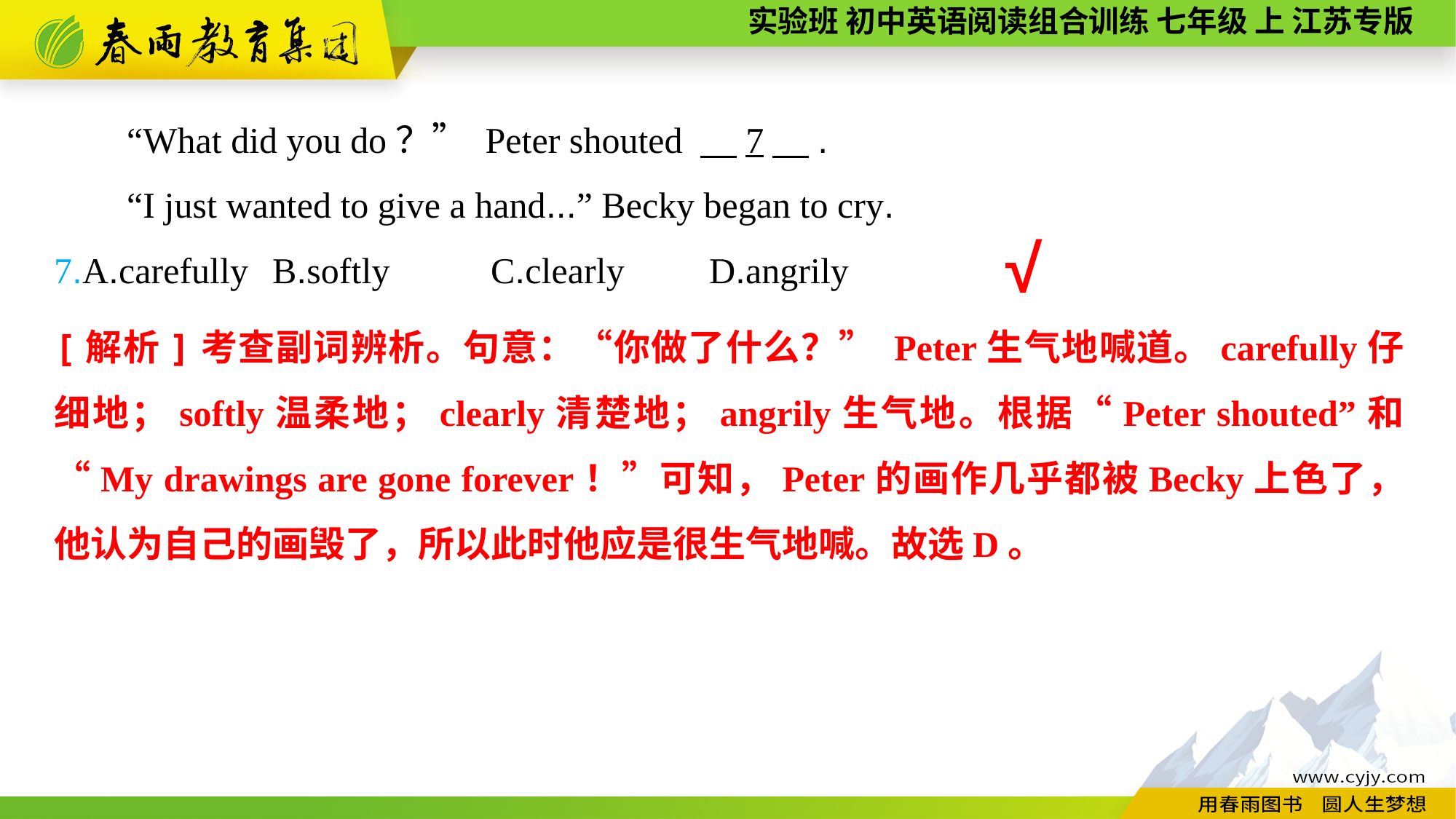

“What did you do？” Peter shouted 　7　.
“I just wanted to give a hand...” Becky began to cry.
7.A.carefully	B.softly	C.clearly	D.angrily
√
[解析]考查副词辨析。句意：“你做了什么？” Peter生气地喊道。carefully仔细地；softly温柔地；clearly清楚地；angrily生气地。根据“Peter shouted”和“My drawings are gone forever！”可知，Peter的画作几乎都被Becky上色了，他认为自己的画毁了，所以此时他应是很生气地喊。故选D。